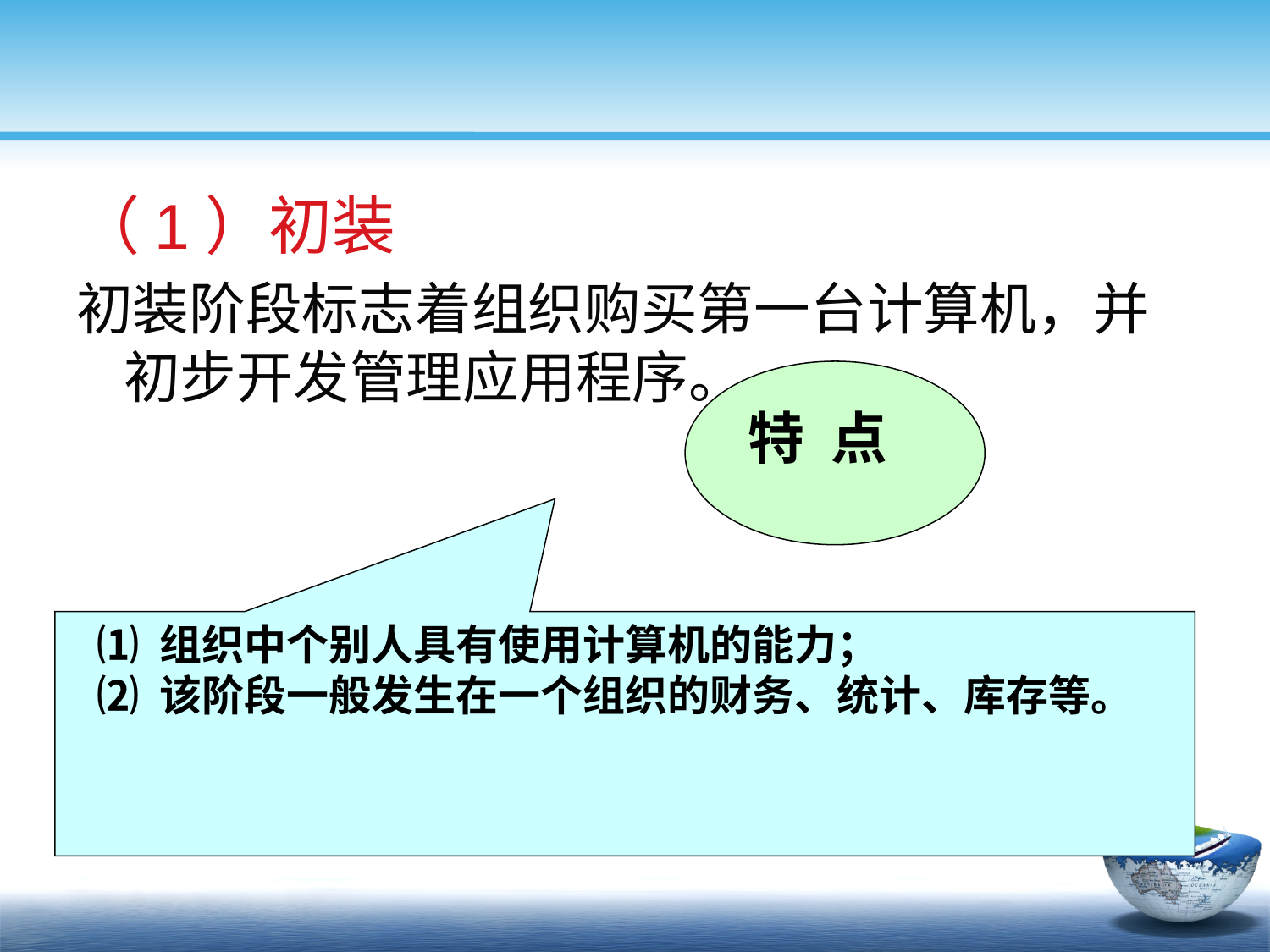

#
（1）初装
初装阶段标志着组织购买第一台计算机，并初步开发管理应用程序。

特  点

⑴ 组织中个别人具有使用计算机的能力；
⑵ 该阶段一般发生在一个组织的财务、统计、库存等。